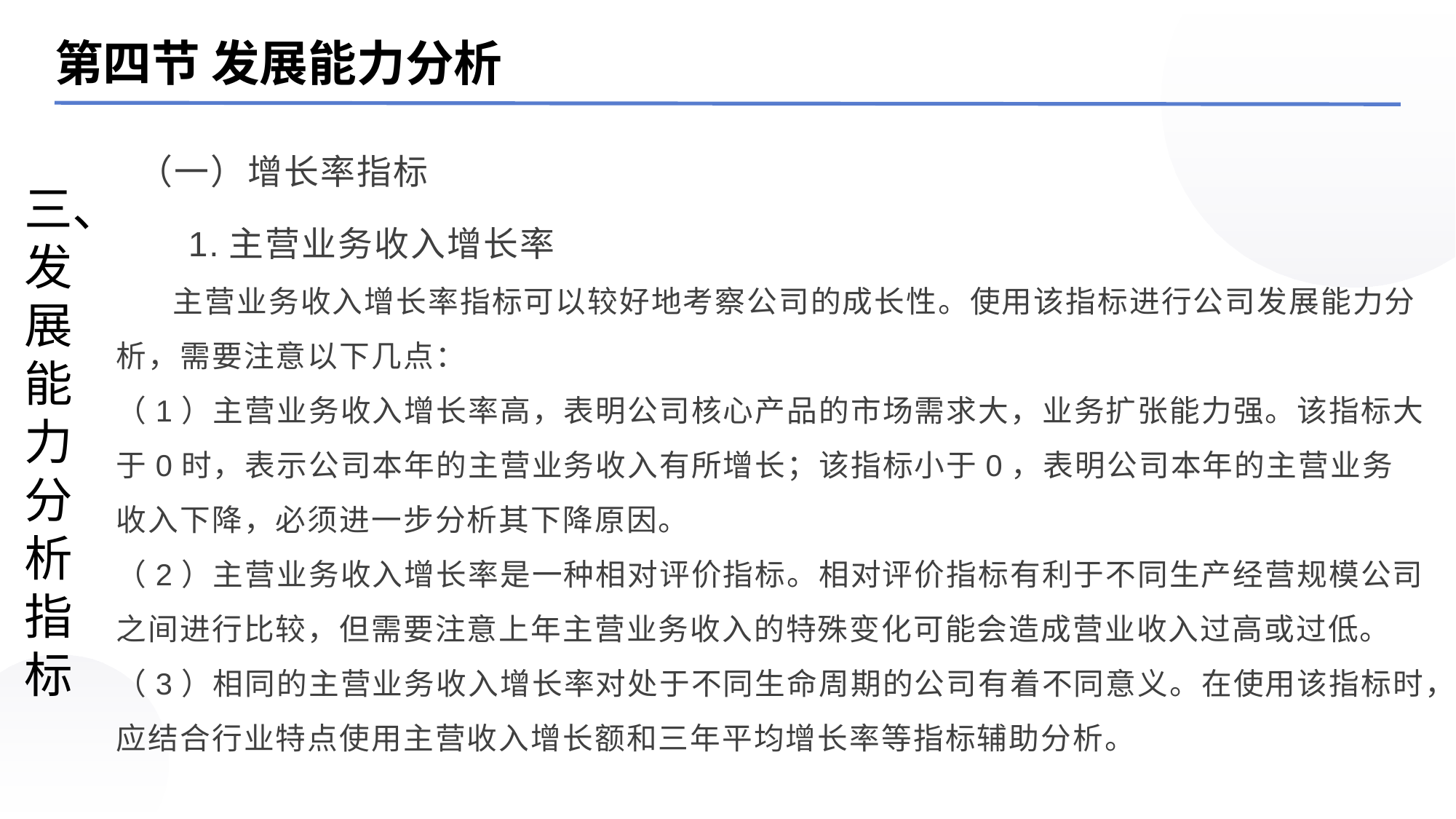

第四节 发展能力分析
（一）增长率指标
三、发展能力分析指标
1.主营业务收入增长率
      主营业务收入增长率指标可以较好地考察公司的成长性。使用该指标进行公司发展能力分析，需要注意以下几点：
（1）主营业务收入增长率高，表明公司核心产品的市场需求大，业务扩张能力强。该指标大于0时，表示公司本年的主营业务收入有所增长；该指标小于0，表明公司本年的主营业务收入下降，必须进一步分析其下降原因。
（2）主营业务收入增长率是一种相对评价指标。相对评价指标有利于不同生产经营规模公司之间进行比较，但需要注意上年主营业务收入的特殊变化可能会造成营业收入过高或过低。
（3）相同的主营业务收入增长率对处于不同生命周期的公司有着不同意义。在使用该指标时，应结合行业特点使用主营收入增长额和三年平均增长率等指标辅助分析。

86